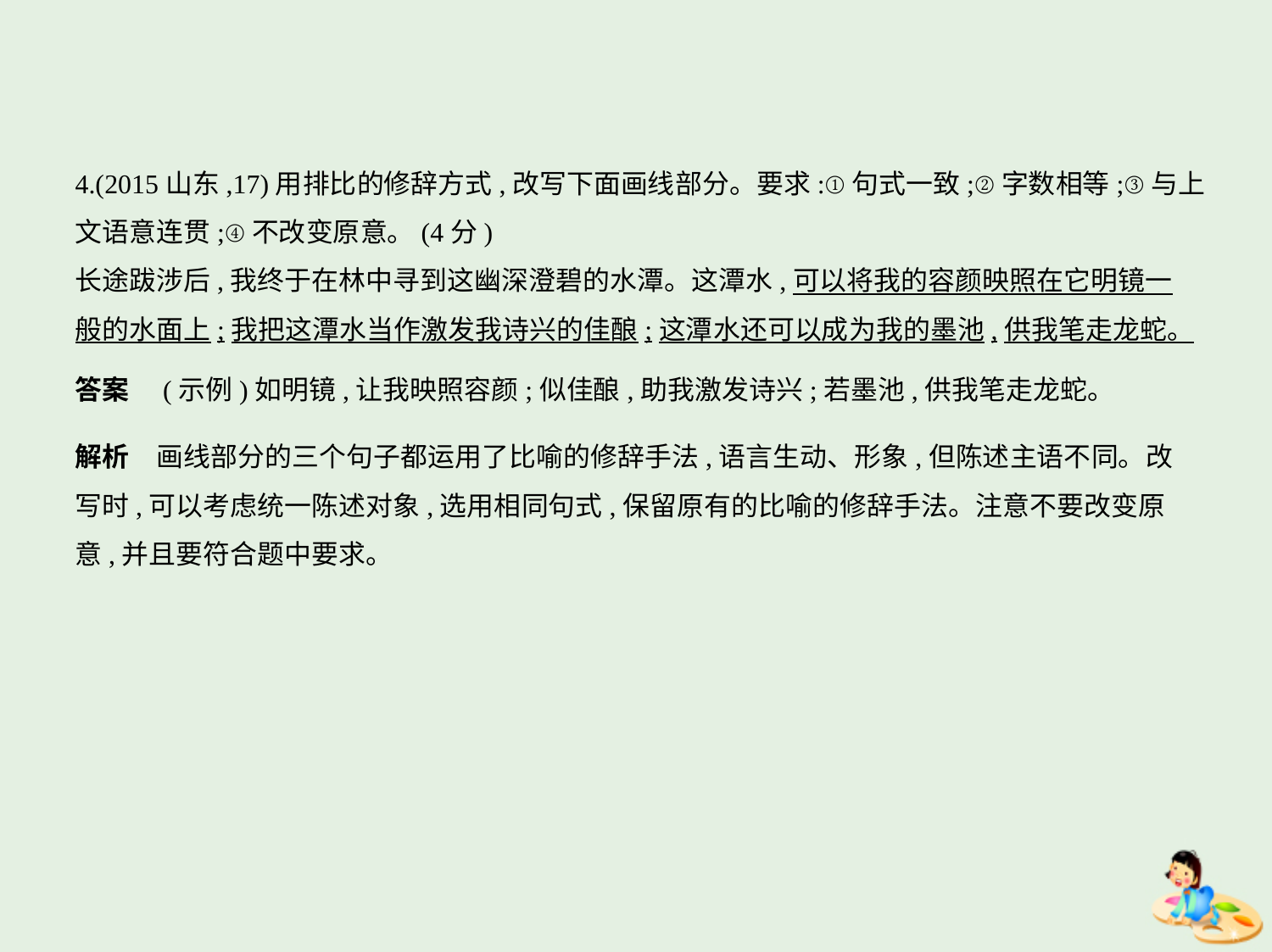

4.(2015山东,17)用排比的修辞方式,改写下面画线部分。要求:①句式一致;②字数相等;③与上
文语意连贯;④不改变原意。(4分)
长途跋涉后,我终于在林中寻到这幽深澄碧的水潭。这潭水,可以将我的容颜映照在它明镜一
般的水面上;我把这潭水当作激发我诗兴的佳酿;这潭水还可以成为我的墨池,供我笔走龙蛇。
答案　(示例)如明镜,让我映照容颜;似佳酿,助我激发诗兴;若墨池,供我笔走龙蛇。
解析　画线部分的三个句子都运用了比喻的修辞手法,语言生动、形象,但陈述主语不同。改
写时,可以考虑统一陈述对象,选用相同句式,保留原有的比喻的修辞手法。注意不要改变原
意,并且要符合题中要求。